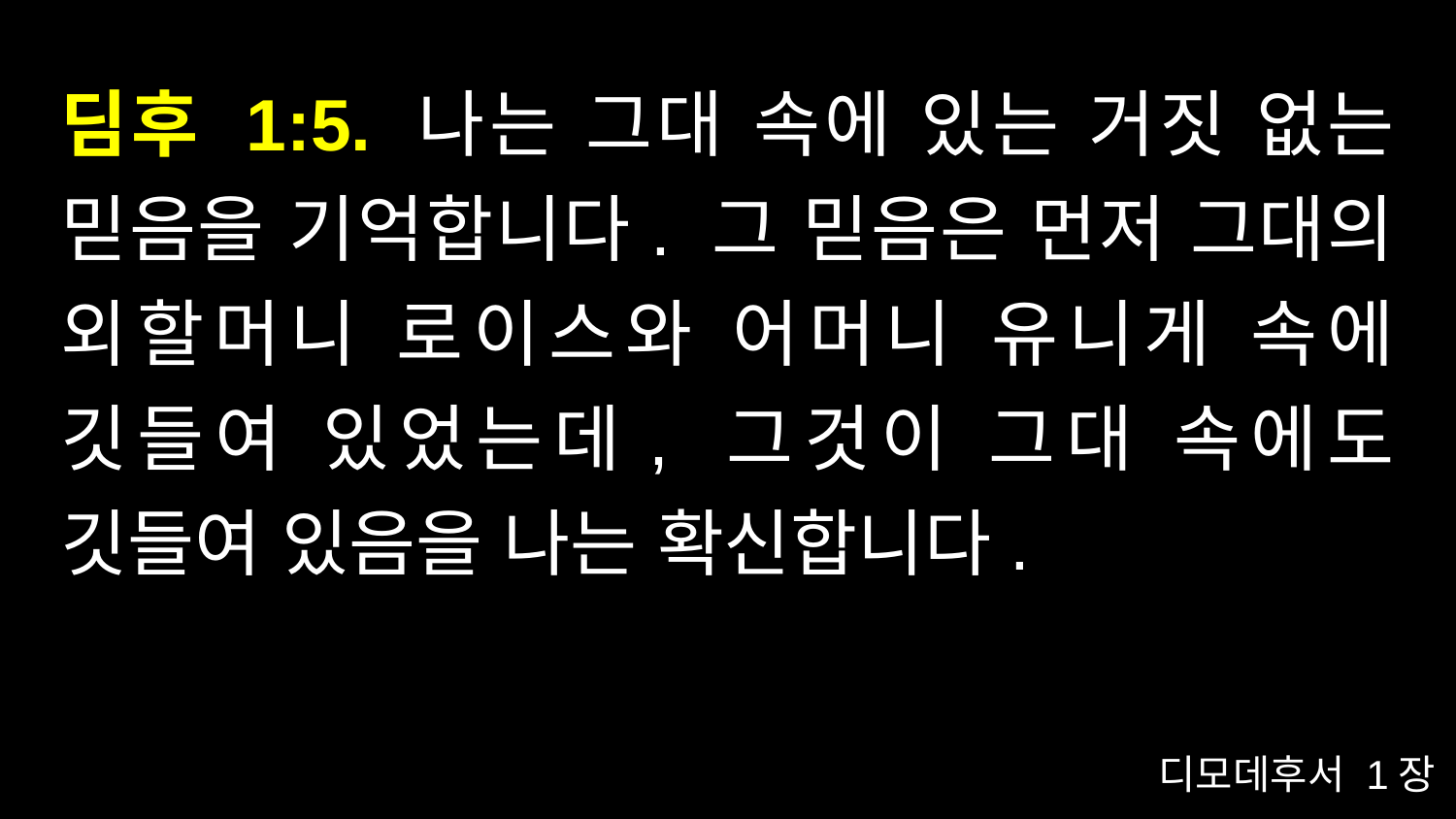

# 딤후 1:5. 나는 그대 속에 있는 거짓 없는 믿음을 기억합니다. 그 믿음은 먼저 그대의 외할머니 로이스와 어머니 유니게 속에 깃들여 있었는데, 그것이 그대 속에도 깃들여 있음을 나는 확신합니다.
디모데후서 1장